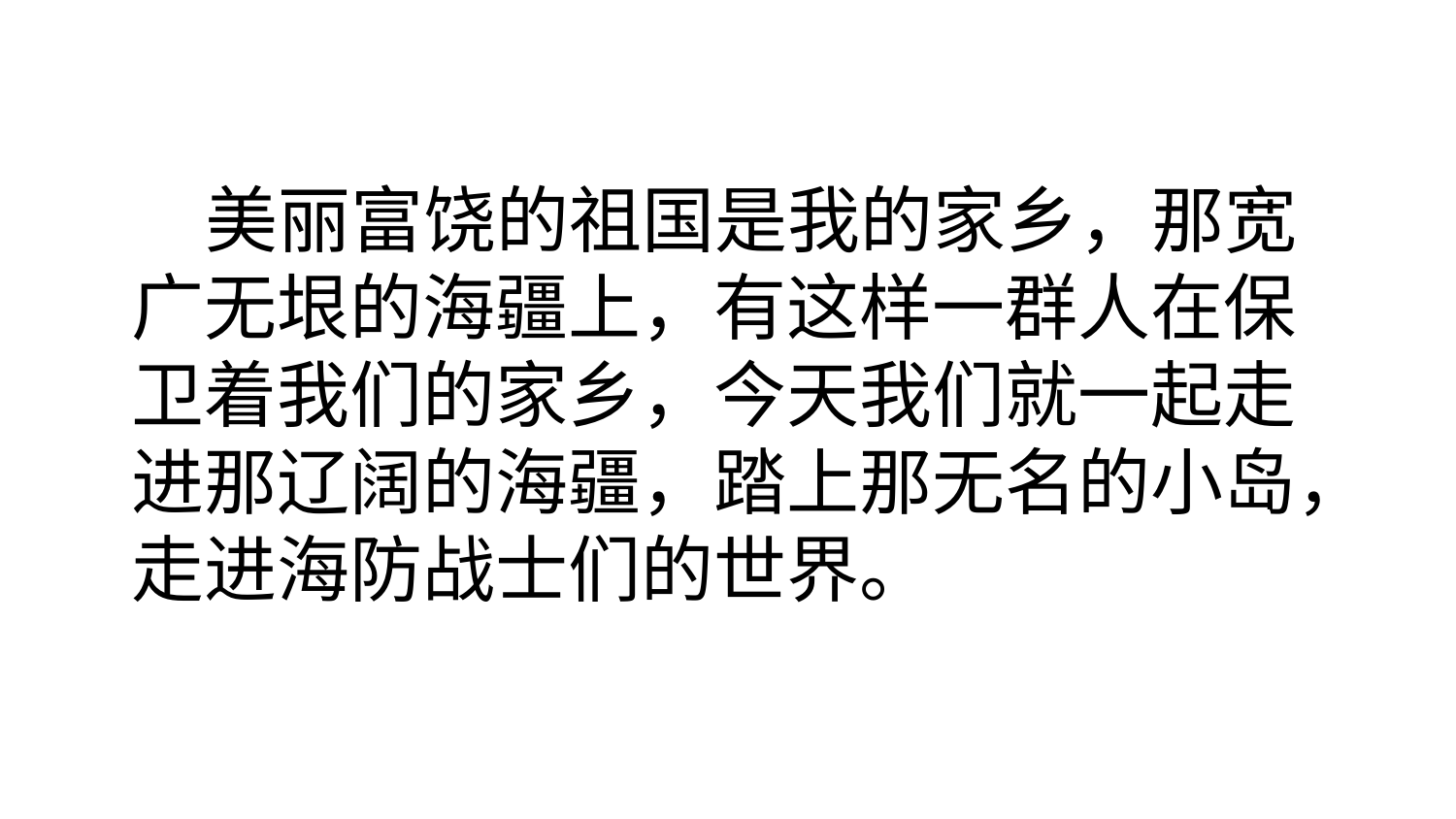

美丽富饶的祖国是我的家乡，那宽广无垠的海疆上，有这样一群人在保卫着我们的家乡，今天我们就一起走进那辽阔的海疆，踏上那无名的小岛，走进海防战士们的世界。